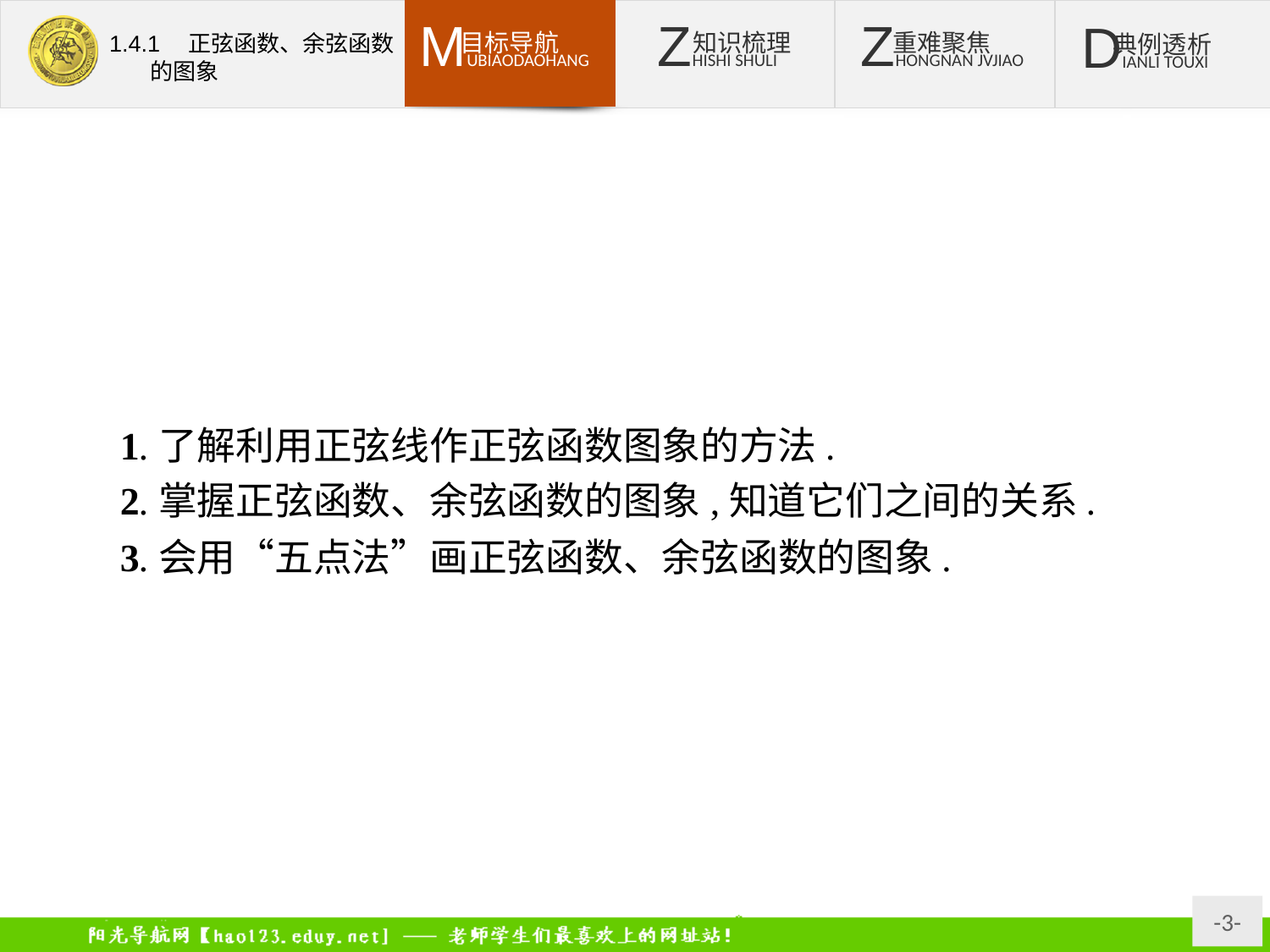

1.了解利用正弦线作正弦函数图象的方法.
2.掌握正弦函数、余弦函数的图象,知道它们之间的关系.
3.会用“五点法”画正弦函数、余弦函数的图象.